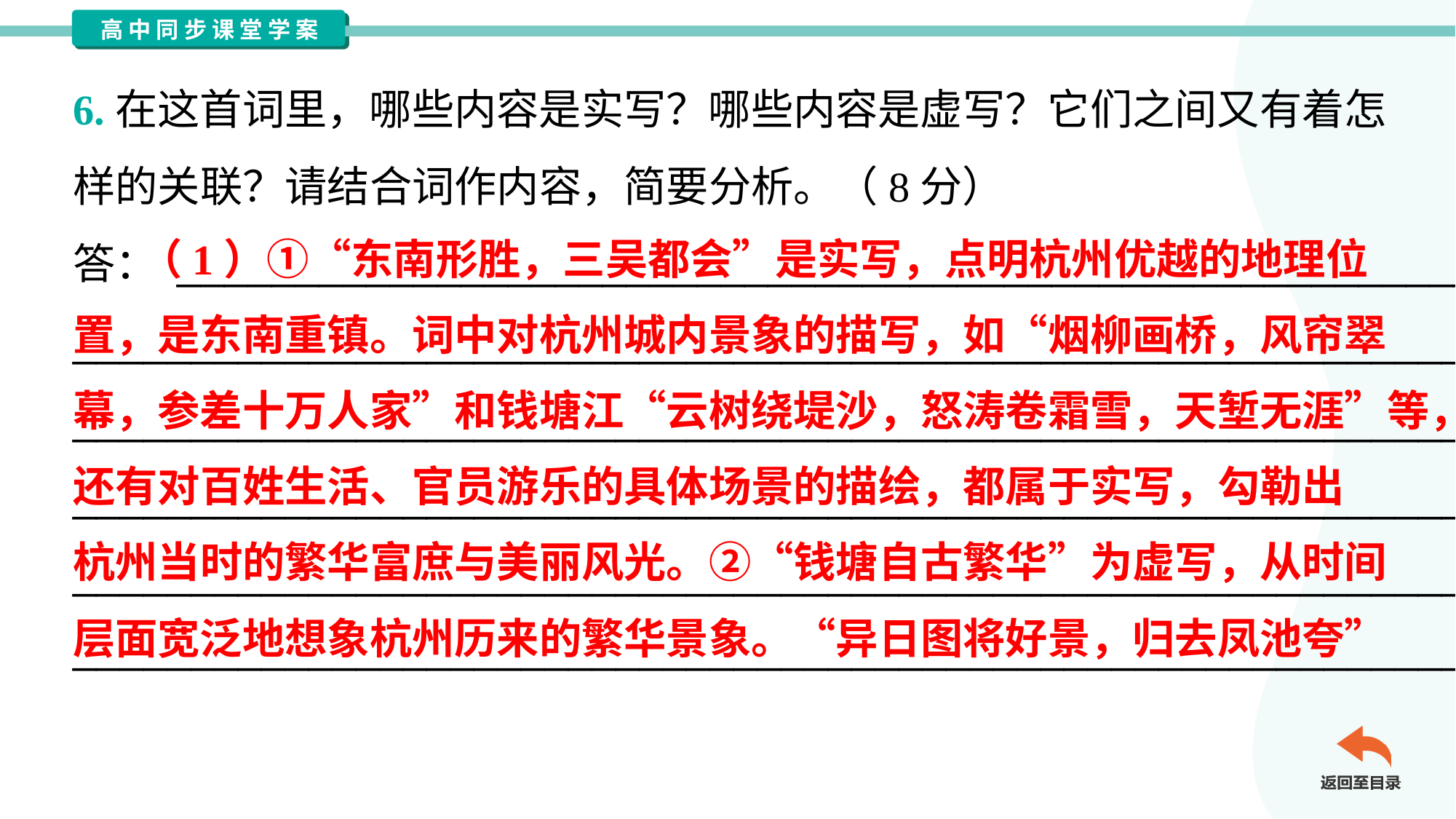

6.在这首词里，哪些内容是实写？哪些内容是虚写？它们之间又有着怎
样的关联？请结合词作内容，简要分析。（8分）
答： ________________________________________________________
_____________________________________________________________
_____________________________________________________________
_____________________________________________________________
_____________________________________________________________
_____________________________________________________________
      （1）①“东南形胜，三吴都会”是实写，点明杭州优越的地理位
置，是东南重镇。词中对杭州城内景象的描写，如“烟柳画桥，风帘翠
幕，参差十万人家”和钱塘江“云树绕堤沙，怒涛卷霜雪，天堑无涯”等，
还有对百姓生活、官员游乐的具体场景的描绘，都属于实写，勾勒出
杭州当时的繁华富庶与美丽风光。②“钱塘自古繁华”为虚写，从时间
层面宽泛地想象杭州历来的繁华景象。“异日图将好景，归去凤池夸”